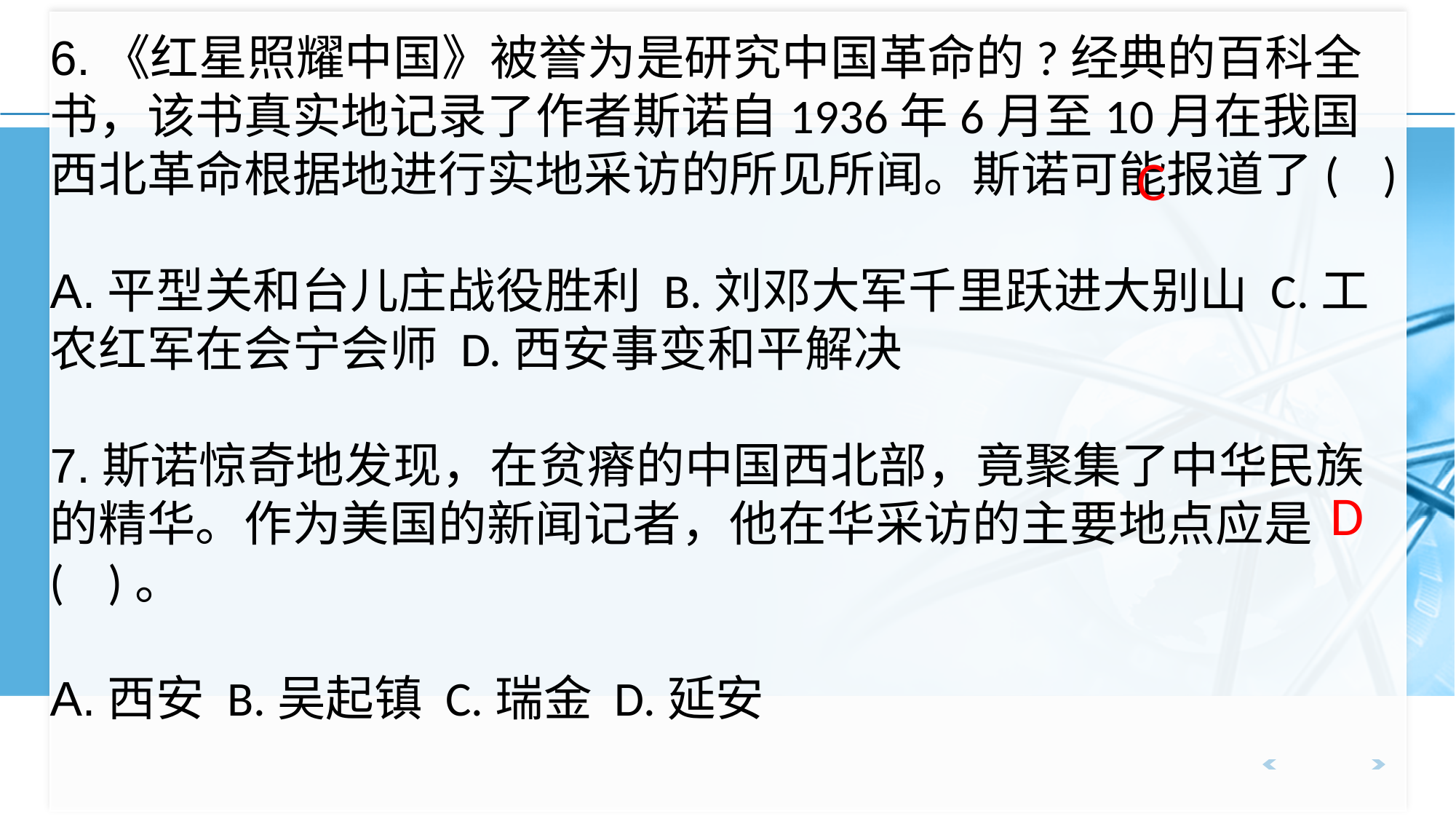

6.《红星照耀中国》被誉为是研究中国革命的?经典的百科全书，该书真实地记录了作者斯诺自1936年6月至10月在我国西北革命根据地进行实地采访的所见所闻。斯诺可能报道了(    )
A.平型关和台儿庄战役胜利 B.刘邓大军千里跃进大别山 C.工农红军在会宁会师 D.西安事变和平解决

7.斯诺惊奇地发现，在贫瘠的中国西北部，竟聚集了中华民族的精华。作为美国的新闻记者，他在华采访的主要地点应是(    )。

A.西安 B.吴起镇 C.瑞金 D.延安
   C
D